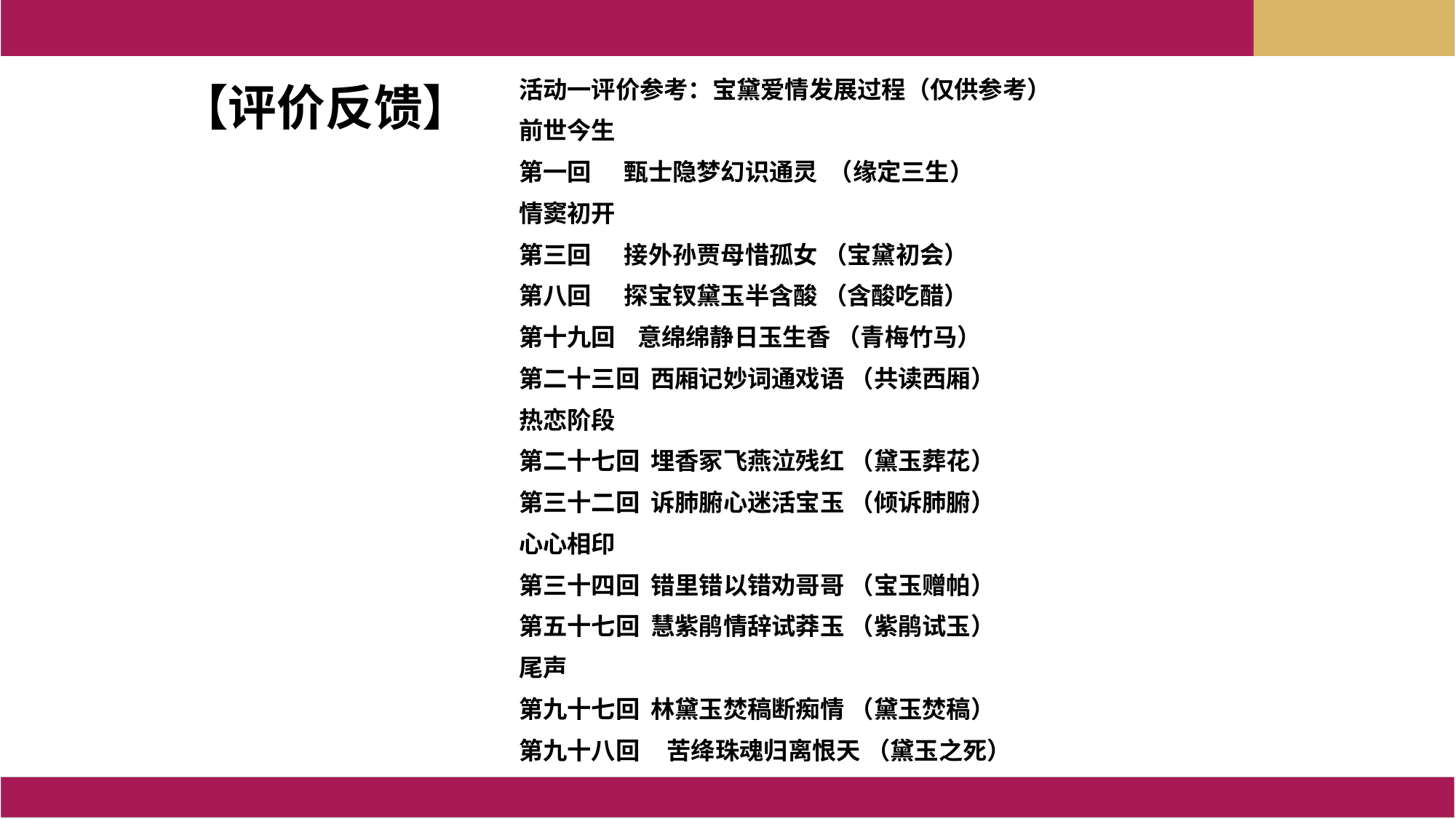

【评价反馈】
活动一评价参考：宝黛爱情发展过程（仅供参考）
前世今生
第一回      甄士隐梦幻识通灵  （缘定三生）
情窦初开
第三回      接外孙贾母惜孤女 （宝黛初会）
第八回      探宝钗黛玉半含酸 （含酸吃醋）
第十九回    意绵绵静日玉生香 （青梅竹马）
第二十三回  西厢记妙词通戏语 （共读西厢）
热恋阶段
第二十七回  埋香冢飞燕泣残红 （黛玉葬花）
第三十二回  诉肺腑心迷活宝玉 （倾诉肺腑）
心心相印
第三十四回  错里错以错劝哥哥 （宝玉赠帕）
第五十七回  慧紫鹃情辞试莽玉 （紫鹃试玉）
尾声
第九十七回  林黛玉焚稿断痴情 （黛玉焚稿）
第九十八回     苦绛珠魂归离恨天 （黛玉之死）